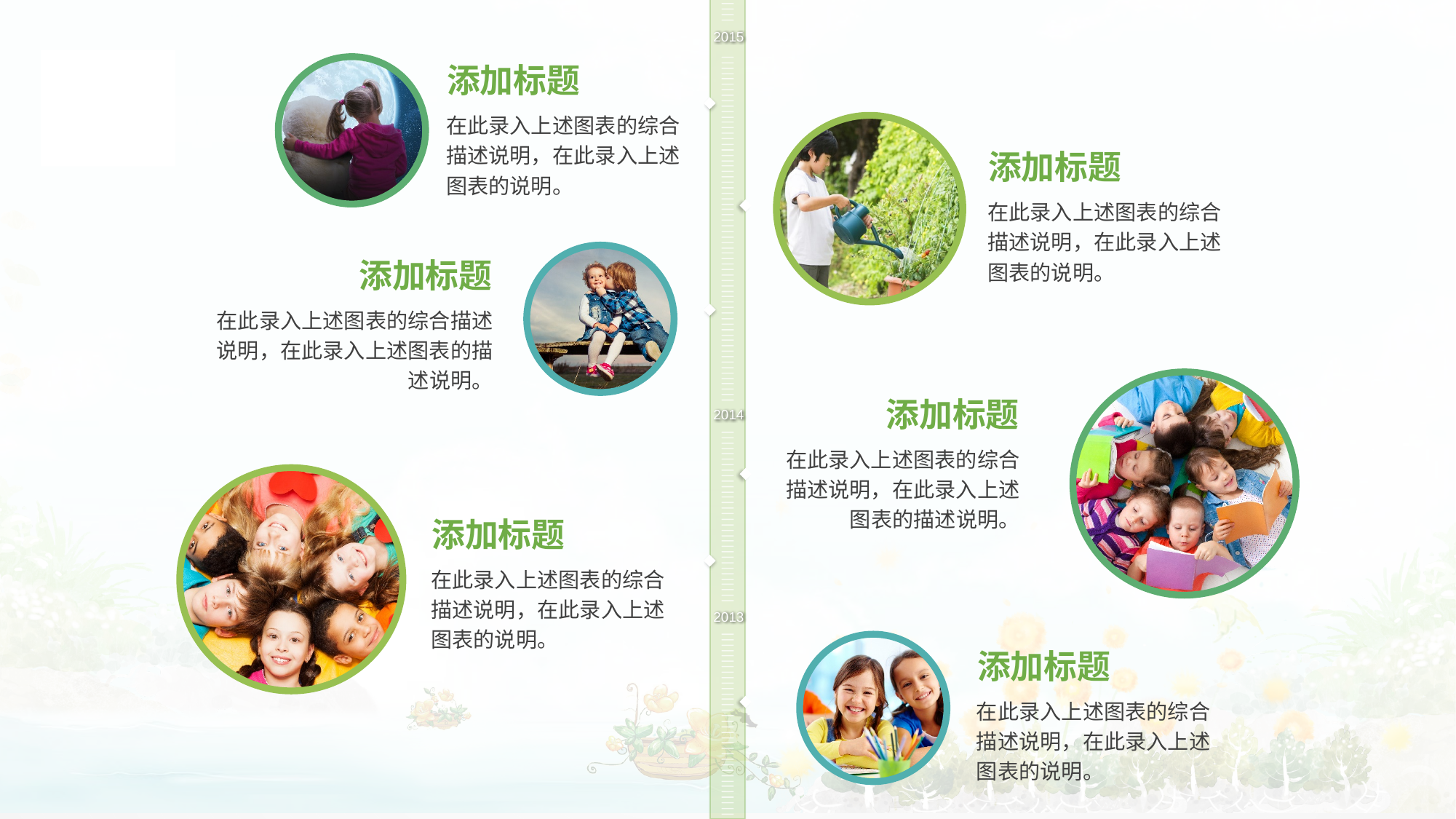

2015

添加标题

在此录入上述图表的综合描述说明，在此录入上述图表的说明。

添加标题
在此录入上述图表的综合描述说明，在此录入上述图表的说明。

添加标题
在此录入上述图表的综合描述说明，在此录入上述图表的描述说明。

添加标题
2014
在此录入上述图表的综合描述说明，在此录入上述图表的描述说明。

添加标题
在此录入上述图表的综合描述说明，在此录入上述图表的说明。

2013

添加标题
在此录入上述图表的综合描述说明，在此录入上述图表的说明。